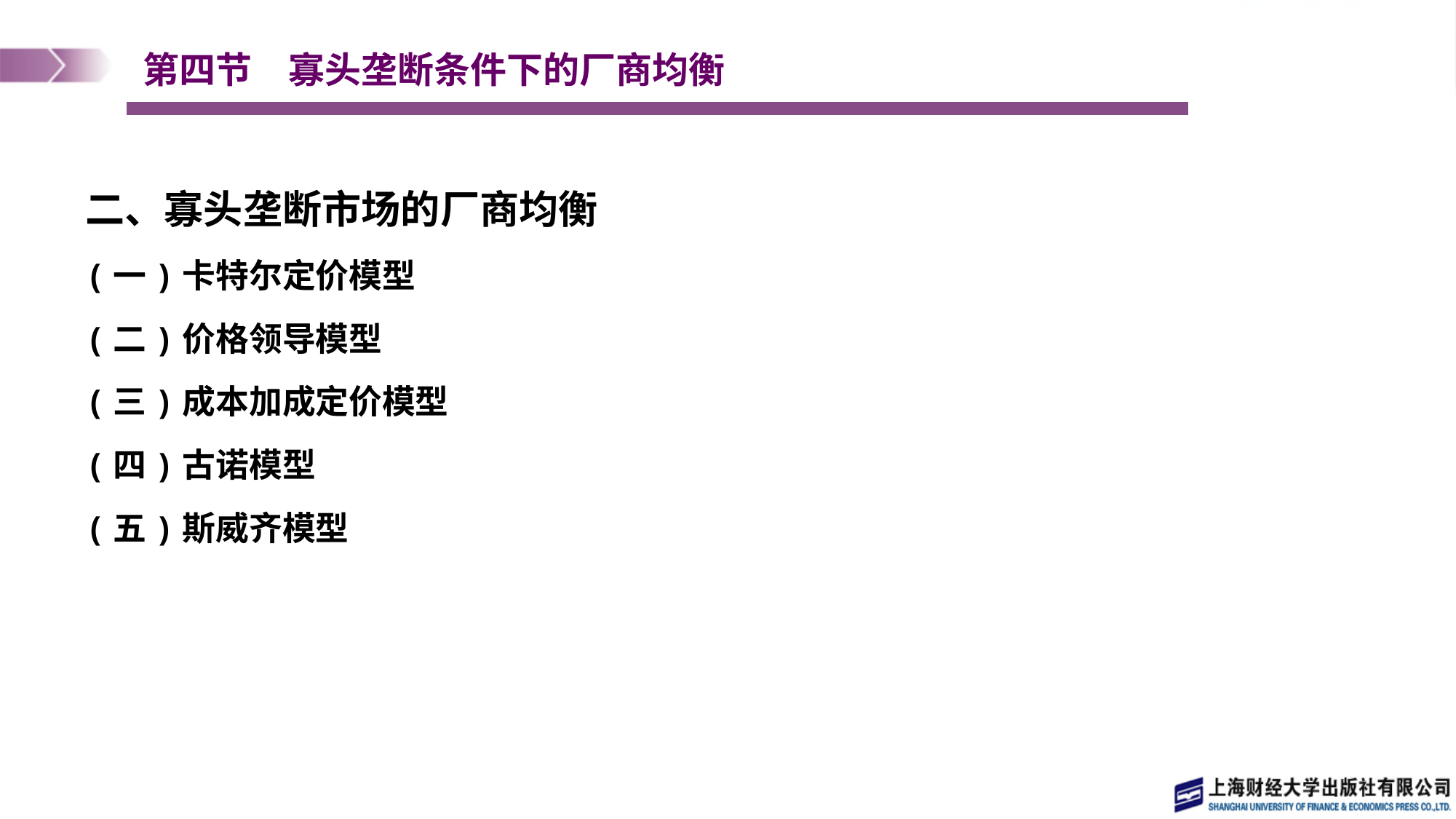

# 第四节　寡头垄断条件下的厂商均衡
二、寡头垄断市场的厂商均衡
(一)卡特尔定价模型
(二)价格领导模型
(三)成本加成定价模型
(四)古诺模型
(五)斯威齐模型